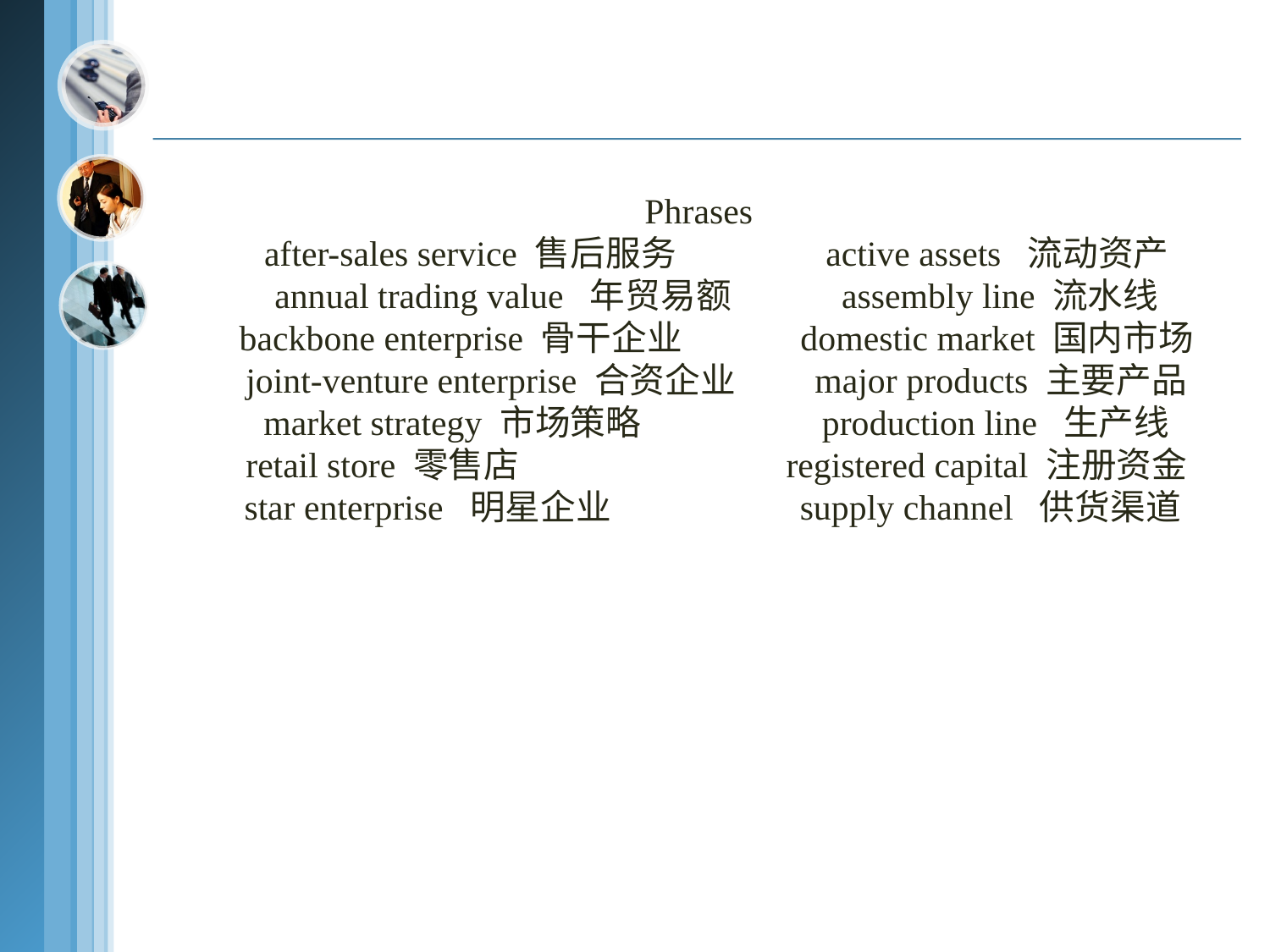

Phrases
after-sales service 售后服务                  active assets  流动资产
annual trading value  年贸易额             assembly line 流水线
backbone enterprise 骨干企业              domestic market 国内市场
joint-venture enterprise 合资企业         major products 主要产品
market strategy 市场策略                      production line  生产线
retail store 零售店                                 registered capital 注册资金
star enterprise  明星企业                       supply channel  供货渠道